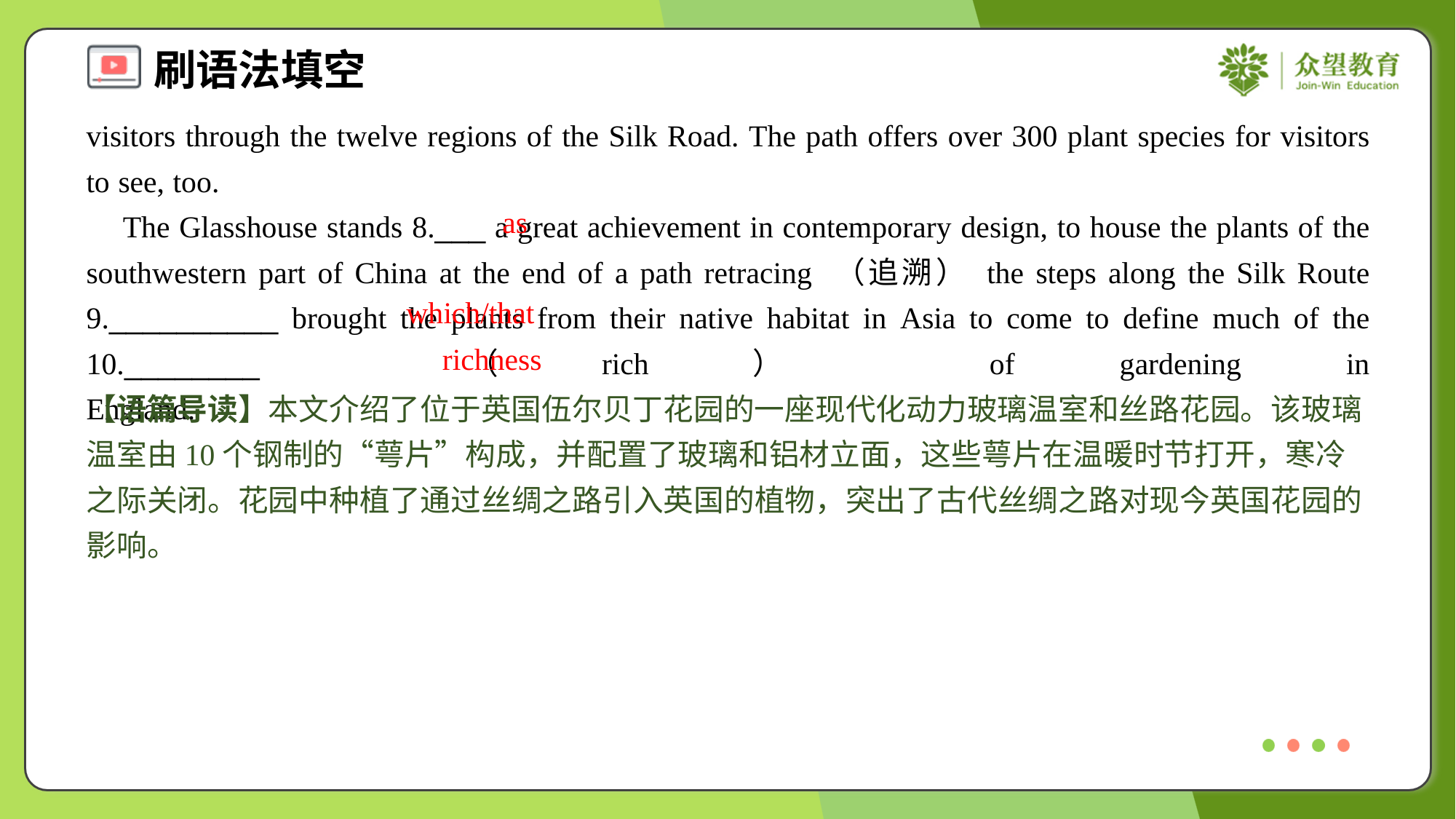

visitors through the twelve regions of the Silk Road. The path offers over 300 plant species for visitors to see, too.
    The Glasshouse stands 8.___ a great achievement in contemporary design, to house the plants of the southwestern part of China at the end of a path retracing （追溯） the steps along the Silk Route 9.__________ brought the plants from their native habitat in Asia to come to define much of the 10.________ （rich） of gardening in England.#1.3
as
which/that
richness
【语篇导读】本文介绍了位于英国伍尔贝丁花园的一座现代化动力玻璃温室和丝路花园。该玻璃温室由10个钢制的“萼片”构成，并配置了玻璃和铝材立面，这些萼片在温暖时节打开，寒冷之际关闭。花园中种植了通过丝绸之路引入英国的植物，突出了古代丝绸之路对现今英国花园的影响。